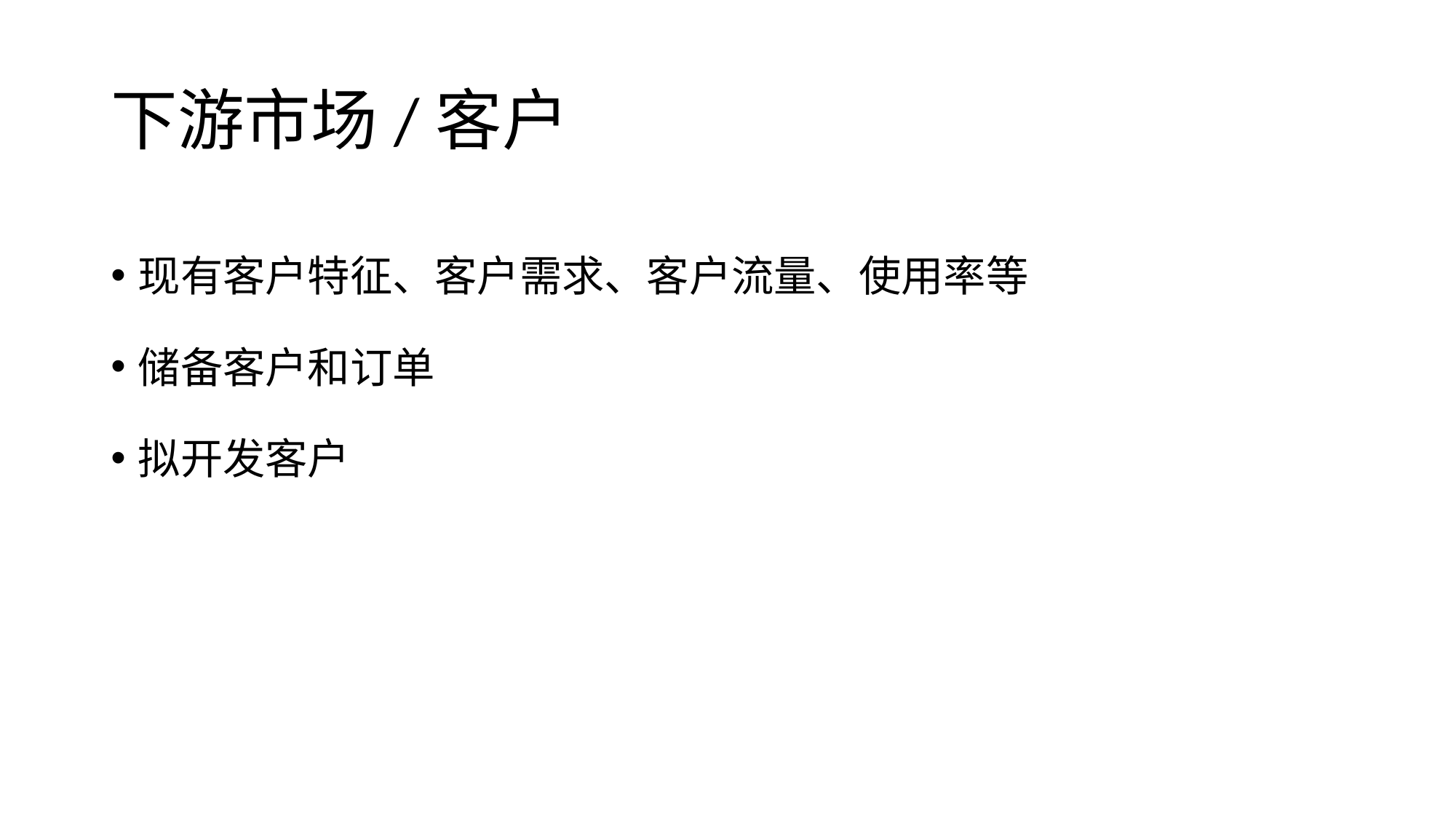

# 下游市场/客户
现有客户特征、客户需求、客户流量、使用率等
储备客户和订单
拟开发客户